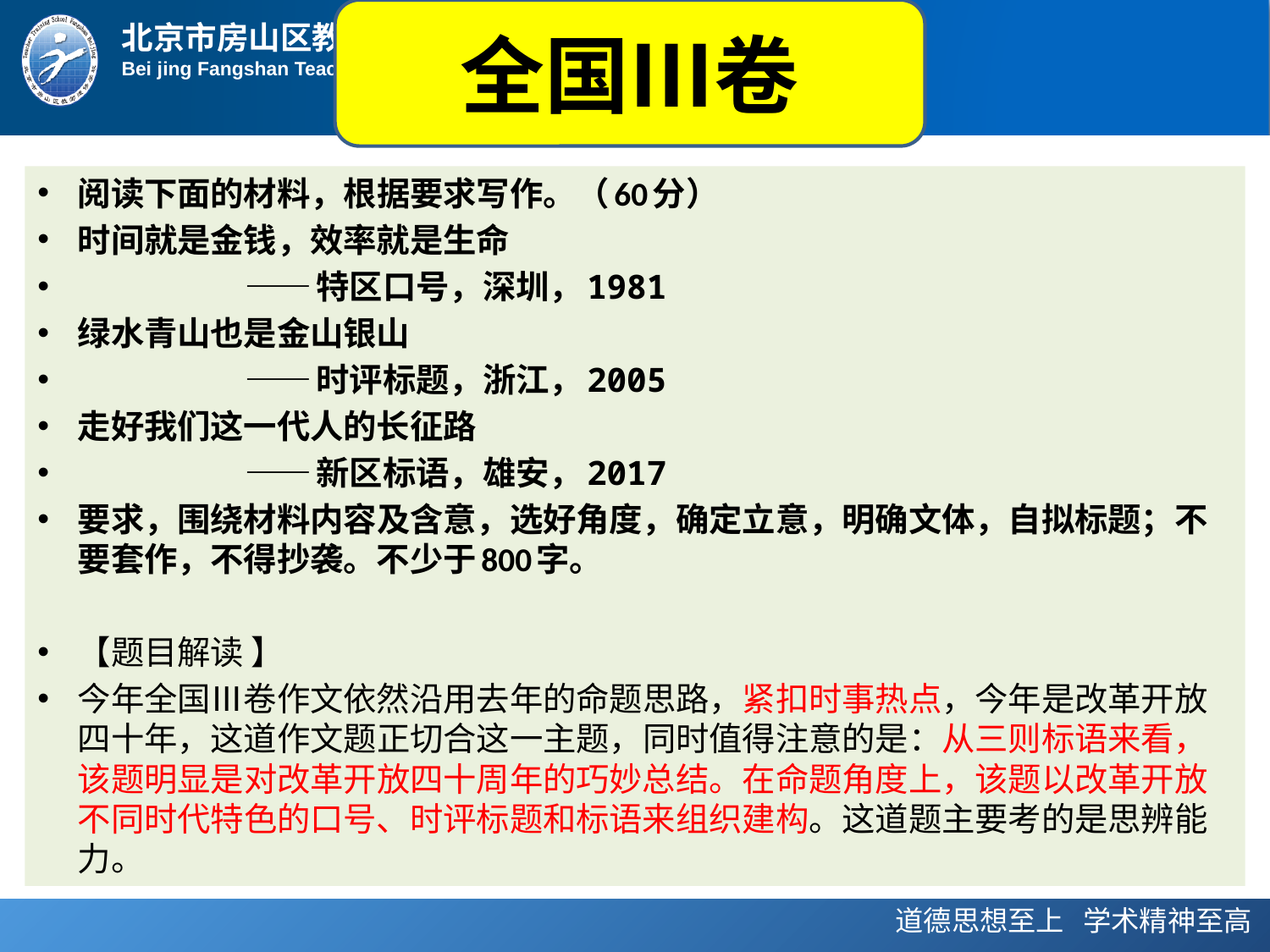

全国Ⅲ卷
阅读下面的材料，根据要求写作。（60分）
时间就是金钱，效率就是生命
                      ——特区口号，深圳，1981
绿水青山也是金山银山
                      ——时评标题，浙江，2005
走好我们这一代人的长征路
                      ——新区标语，雄安，2017
要求，围绕材料内容及含意，选好角度，确定立意，明确文体，自拟标题；不要套作，不得抄袭。不少于800字。

【题目解读 】
今年全国Ⅲ卷作文依然沿用去年的命题思路，紧扣时事热点，今年是改革开放四十年，这道作文题正切合这一主题，同时值得注意的是：从三则标语来看，该题明显是对改革开放四十周年的巧妙总结。在命题角度上，该题以改革开放不同时代特色的口号、时评标题和标语来组织建构。这道题主要考的是思辨能力。